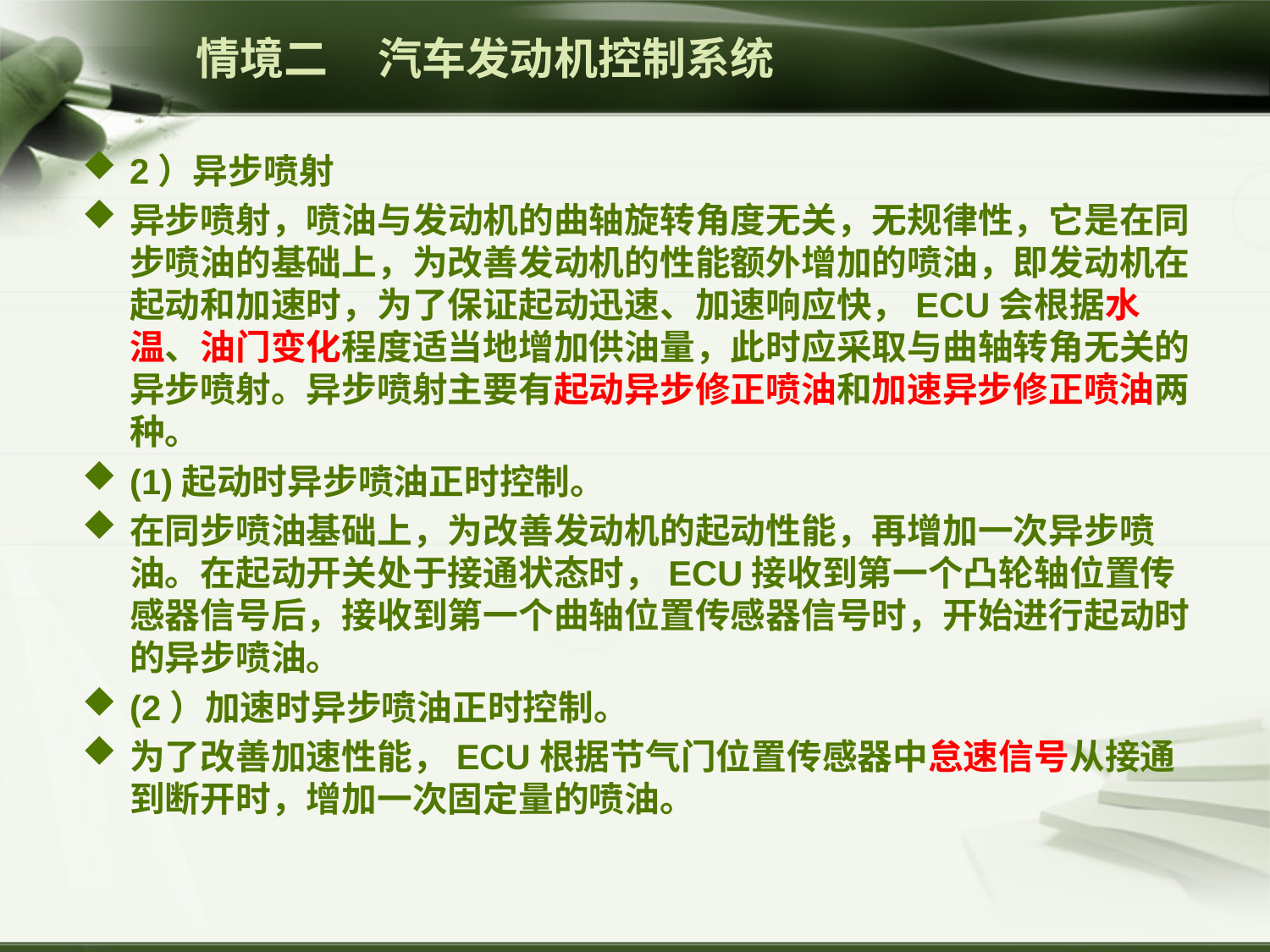

情境二     汽车发动机控制系统

2）异步喷射
异步喷射，喷油与发动机的曲轴旋转角度无关，无规律性，它是在同步喷油的基础上，为改善发动机的性能额外增加的喷油，即发动机在起动和加速时，为了保证起动迅速、加速响应快，ECU会根据水温、油门变化程度适当地增加供油量，此时应采取与曲轴转角无关的异步喷射。异步喷射主要有起动异步修正喷油和加速异步修正喷油两种。
(1)起动时异步喷油正时控制。
在同步喷油基础上，为改善发动机的起动性能，再增加一次异步喷油。在起动开关处于接通状态时，ECU接收到第一个凸轮轴位置传感器信号后，接收到第一个曲轴位置传感器信号时，开始进行起动时的异步喷油。
(2）加速时异步喷油正时控制。
为了改善加速性能，ECU根据节气门位置传感器中怠速信号从接通到断开时，增加一次固定量的喷油。